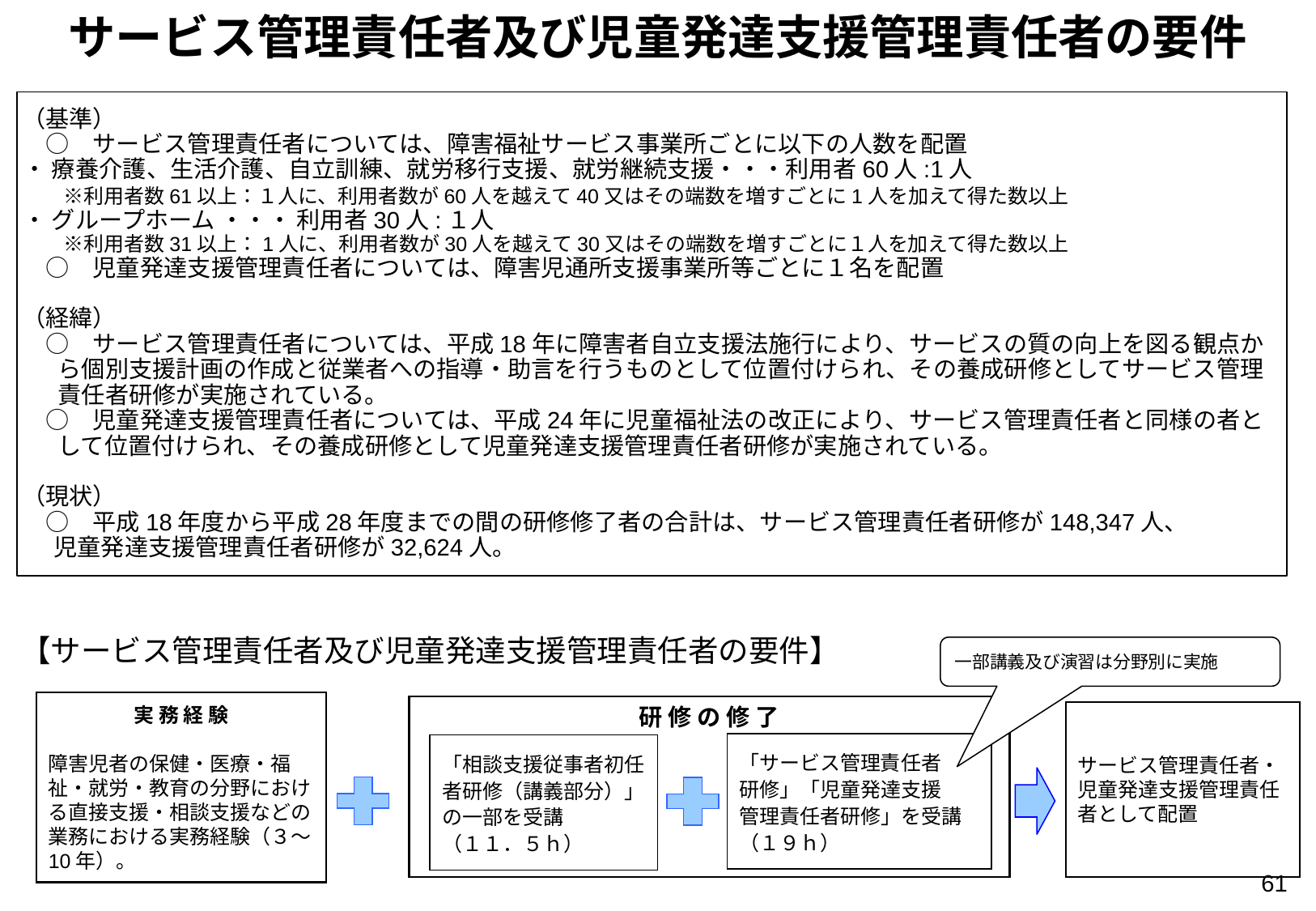

サービス管理責任者及び児童発達支援管理責任者の要件
（基準）
　○　サービス管理責任者については、障害福祉サービス事業所ごとに以下の人数を配置
・ 療養介護、生活介護、自立訓練、就労移行支援、就労継続支援・・・利用者60人:1人
　　※利用者数61以上：１人に、利用者数が60人を越えて40又はその端数を増すごとに1人を加えて得た数以上
・ グループホーム ・・・ 利用者30人:１人
　　※利用者数31以上：1人に、利用者数が30人を越えて30又はその端数を増すごとに１人を加えて得た数以上
　○　児童発達支援管理責任者については、障害児通所支援事業所等ごとに１名を配置

（経緯）
　○　サービス管理責任者については、平成18年に障害者自立支援法施行により、サービスの質の向上を図る観点から個別支援計画の作成と従業者への指導・助言を行うものとして位置付けられ、その養成研修としてサービス管理責任者研修が実施されている。
　○　児童発達支援管理責任者については、平成24年に児童福祉法の改正により、サービス管理責任者と同様の者として位置付けられ、その養成研修として児童発達支援管理責任者研修が実施されている。

（現状）
　○　平成18年度から平成28年度までの間の研修修了者の合計は、サービス管理責任者研修が148,347人、
     児童発達支援管理責任者研修が32,624人。
【サービス管理責任者及び児童発達支援管理責任者の要件】
一部講義及び演習は分野別に実施
実 務 経 験

障害児者の保健・医療・福祉・就労・教育の分野における直接支援・相談支援などの業務における実務経験（３～10年）。
研 修 の 修 了
サービス管理責任者・児童発達支援管理責任者として配置
「サービス管理責任者
研修」「児童発達支援
管理責任者研修」を受講
（１９ｈ）
「相談支援従事者初任者研修（講義部分）」の一部を受講
（１１．５ｈ）

61